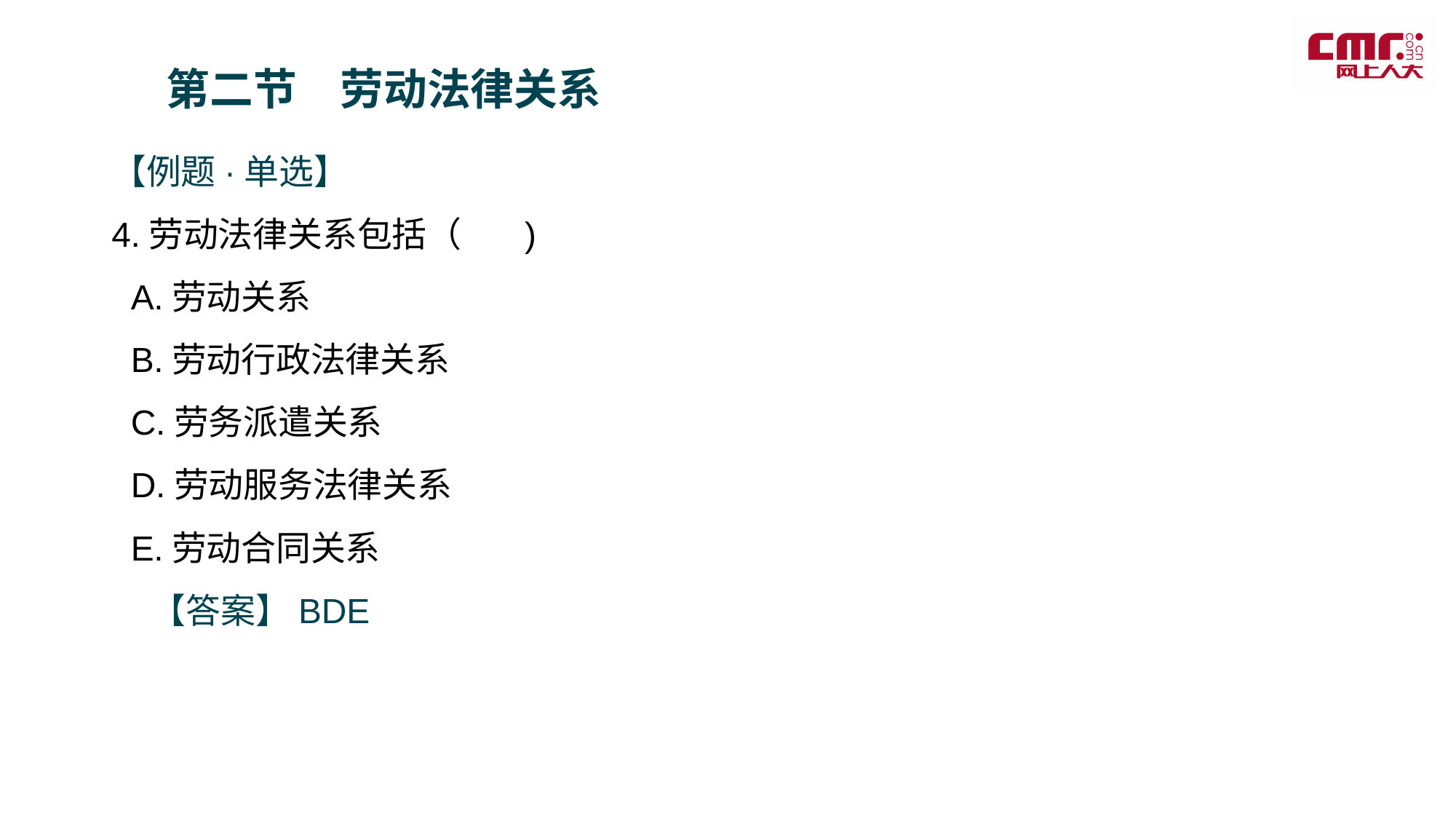

第二节　劳动法律关系
【例题·单选】
4.劳动法律关系包括（       )
  A.劳动关系
  B.劳动行政法律关系
  C.劳务派遣关系
  D.劳动服务法律关系
  E.劳动合同关系
    【答案】BDE